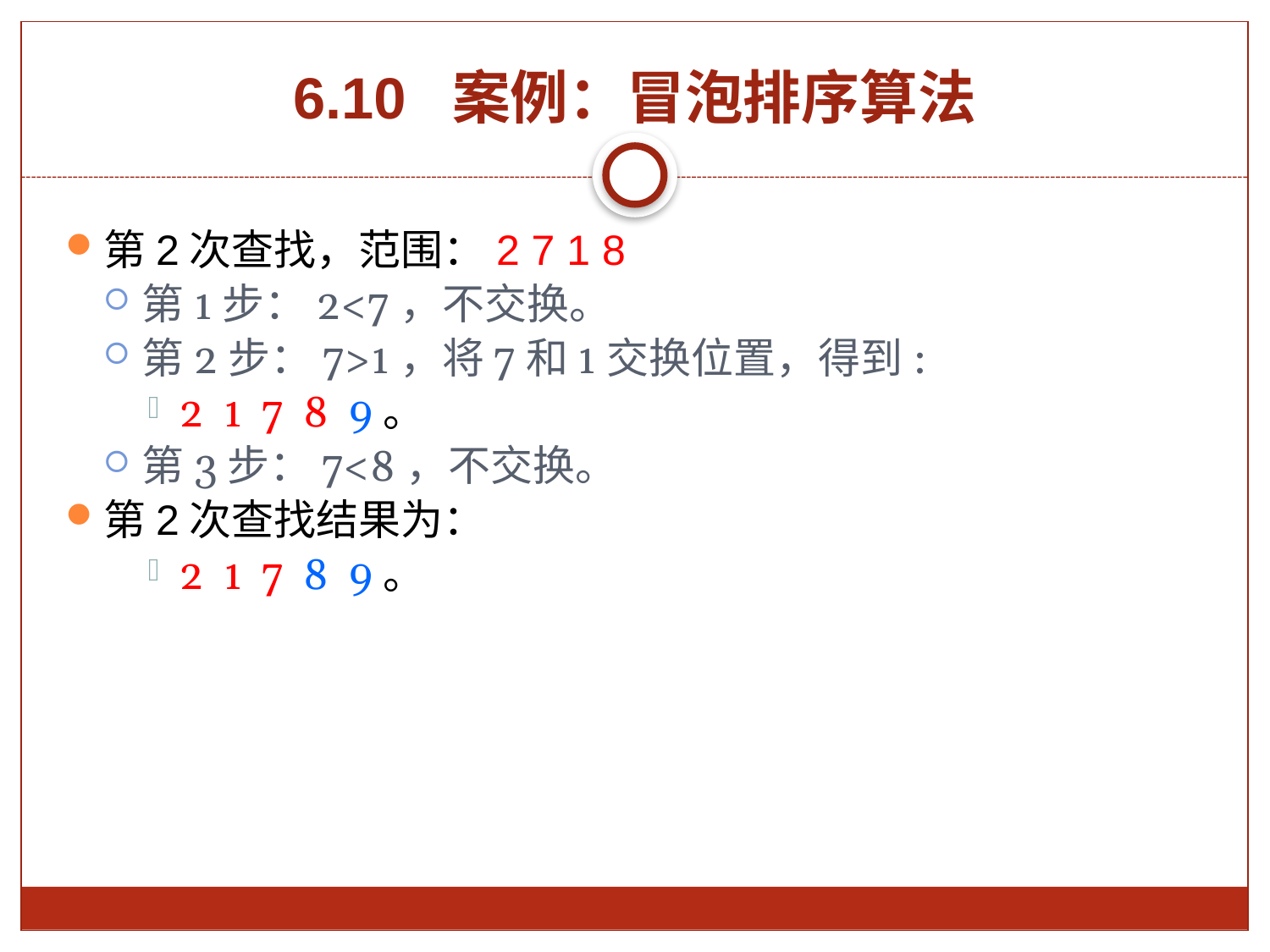

# 6.10  案例：冒泡排序算法
第2次查找，范围：2 7 1 8
第1步：2<7，不交换。
第2步：7>1，将7和1交换位置，得到:
2  1  7  8  9。
第3步：7<8，不交换。
第2次查找结果为：
2  1  7  8  9。